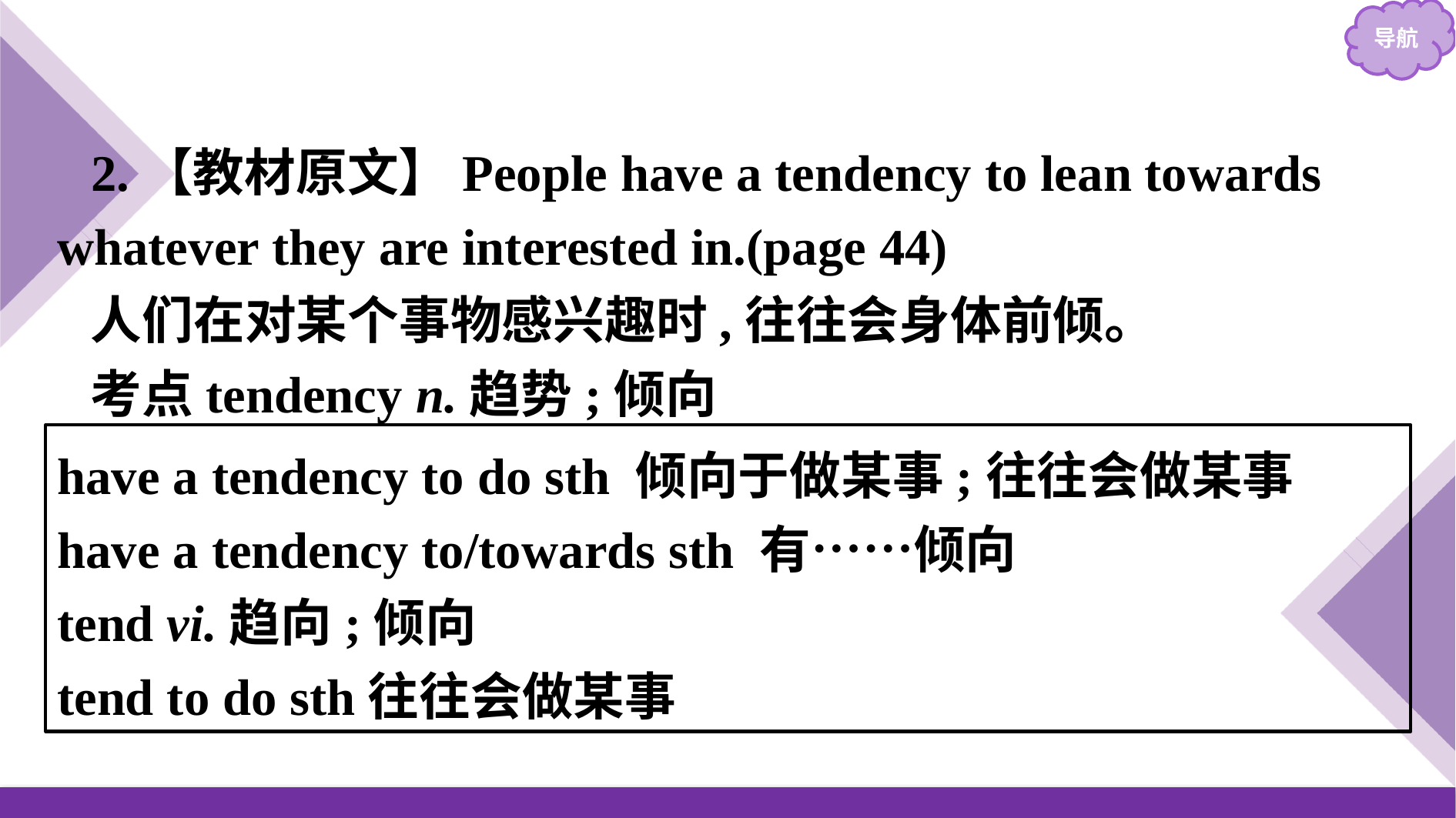

2.【教材原文】People have a tendency to lean towards whatever they are interested in.(page 44)
人们在对某个事物感兴趣时,往往会身体前倾。
考点tendency n.趋势;倾向
have a tendency to do sth 倾向于做某事;往往会做某事
have a tendency to/towards sth 有……倾向
tend vi.趋向;倾向
tend to do sth往往会做某事